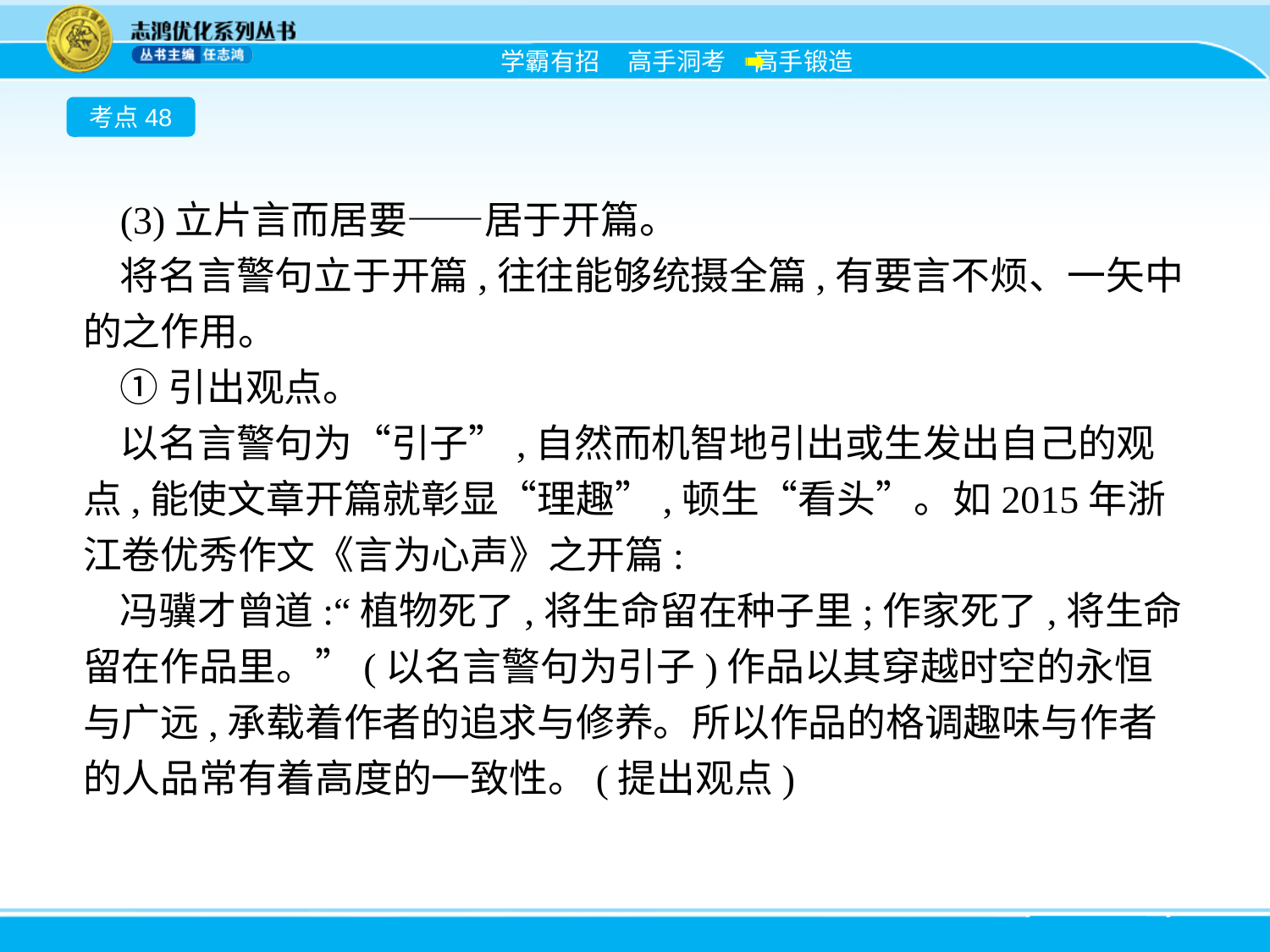

考点48
(3)立片言而居要——居于开篇。
将名言警句立于开篇,往往能够统摄全篇,有要言不烦、一矢中的之作用。
①引出观点。
以名言警句为“引子”,自然而机智地引出或生发出自己的观点,能使文章开篇就彰显“理趣”,顿生“看头”。如2015年浙江卷优秀作文《言为心声》之开篇:
冯骥才曾道:“植物死了,将生命留在种子里;作家死了,将生命留在作品里。”(以名言警句为引子)作品以其穿越时空的永恒与广远,承载着作者的追求与修养。所以作品的格调趣味与作者的人品常有着高度的一致性。(提出观点)